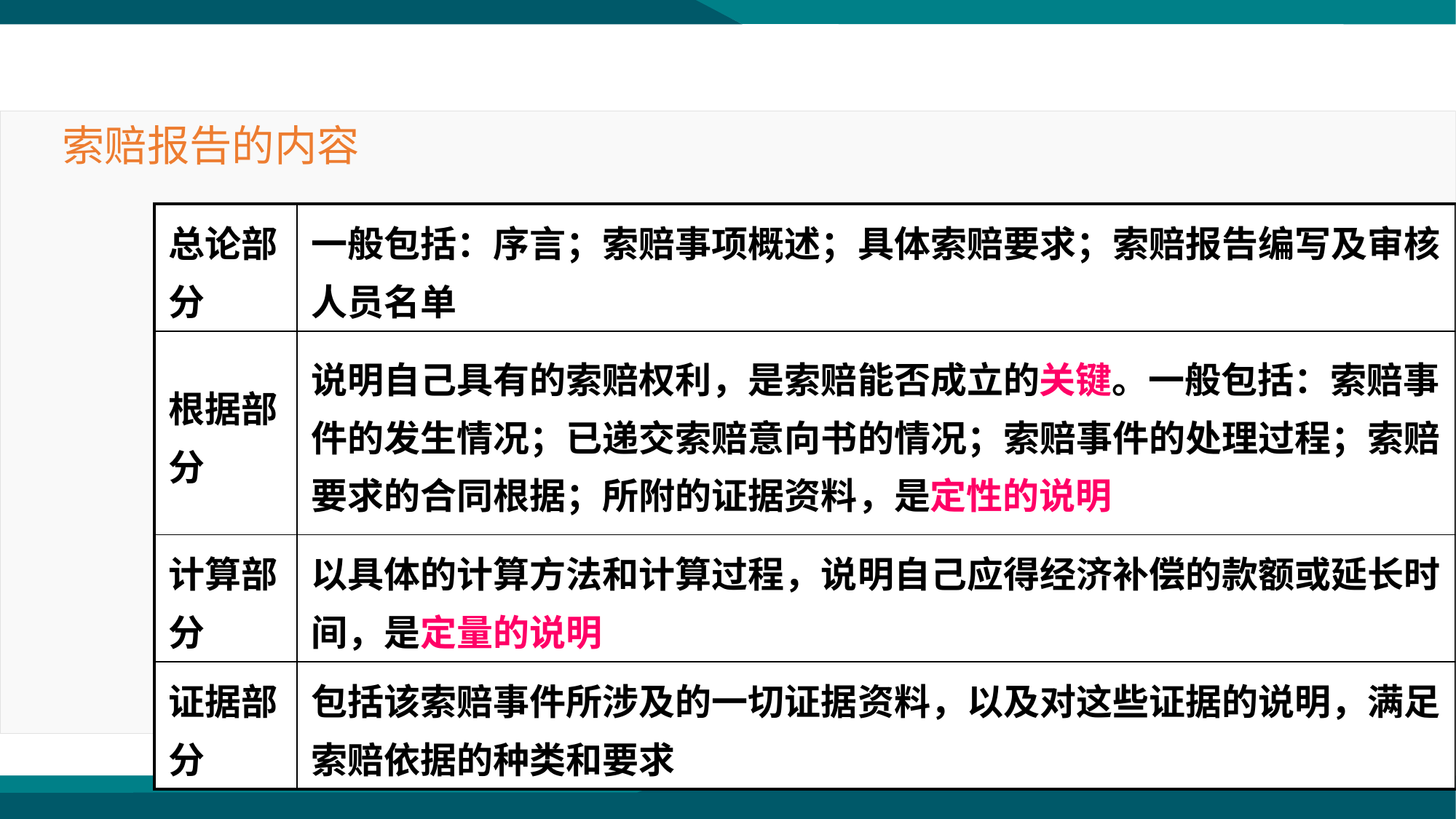

索赔报告的内容
| 总论部分 | 一般包括：序言；索赔事项概述；具体索赔要求；索赔报告编写及审核人员名单 |
| --- | --- |
| 根据部分 | 说明自己具有的索赔权利，是索赔能否成立的关键。一般包括：索赔事件的发生情况；已递交索赔意向书的情况；索赔事件的处理过程；索赔要求的合同根据；所附的证据资料，是定性的说明 |
| 计算部分 | 以具体的计算方法和计算过程，说明自己应得经济补偿的款额或延长时间，是定量的说明 |
| 证据部分 | 包括该索赔事件所涉及的一切证据资料，以及对这些证据的说明，满足索赔依据的种类和要求 |